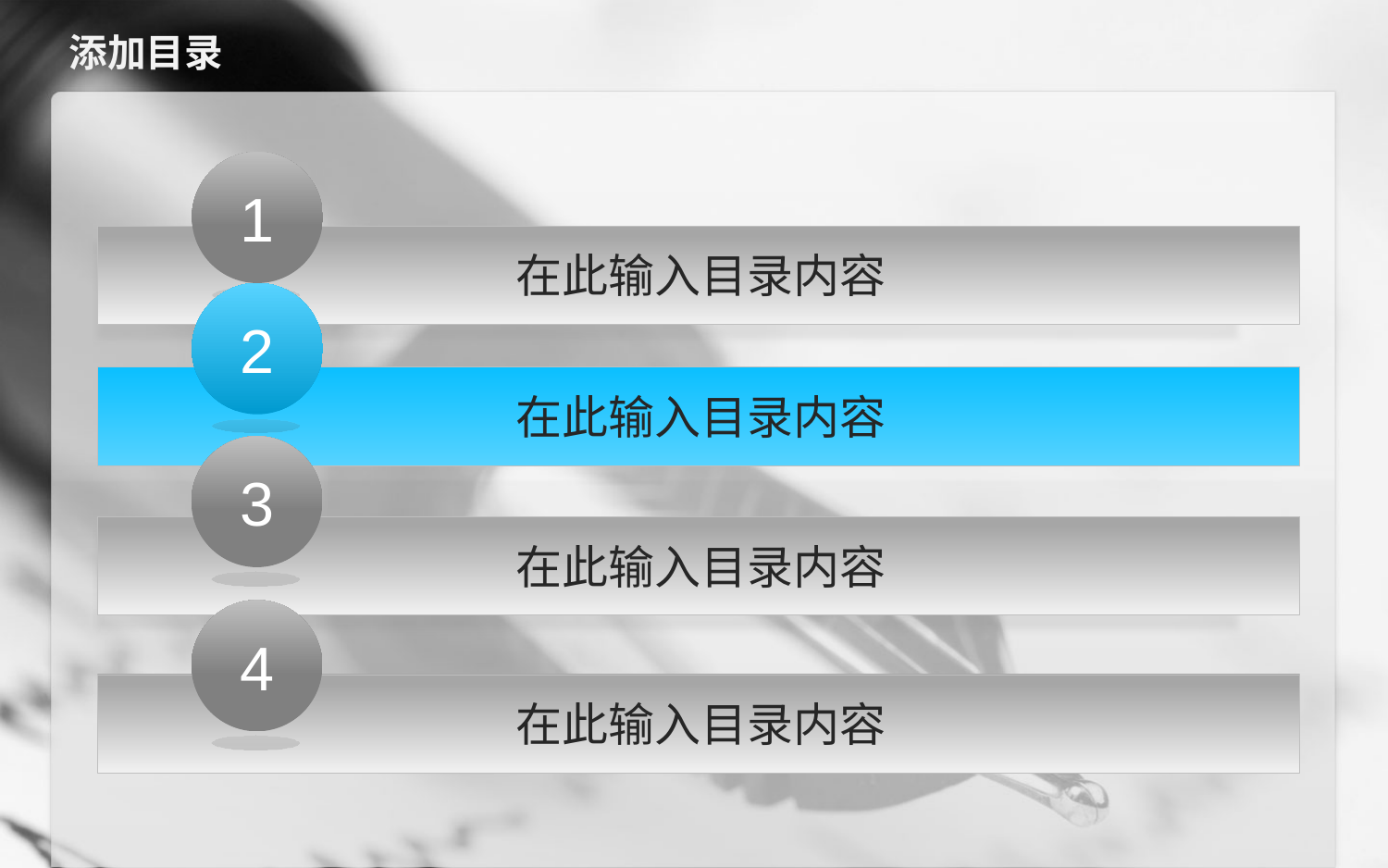

添加目录
1

在此输入目录内容
2

在此输入目录内容

3

在此输入目录内容

4

在此输入目录内容